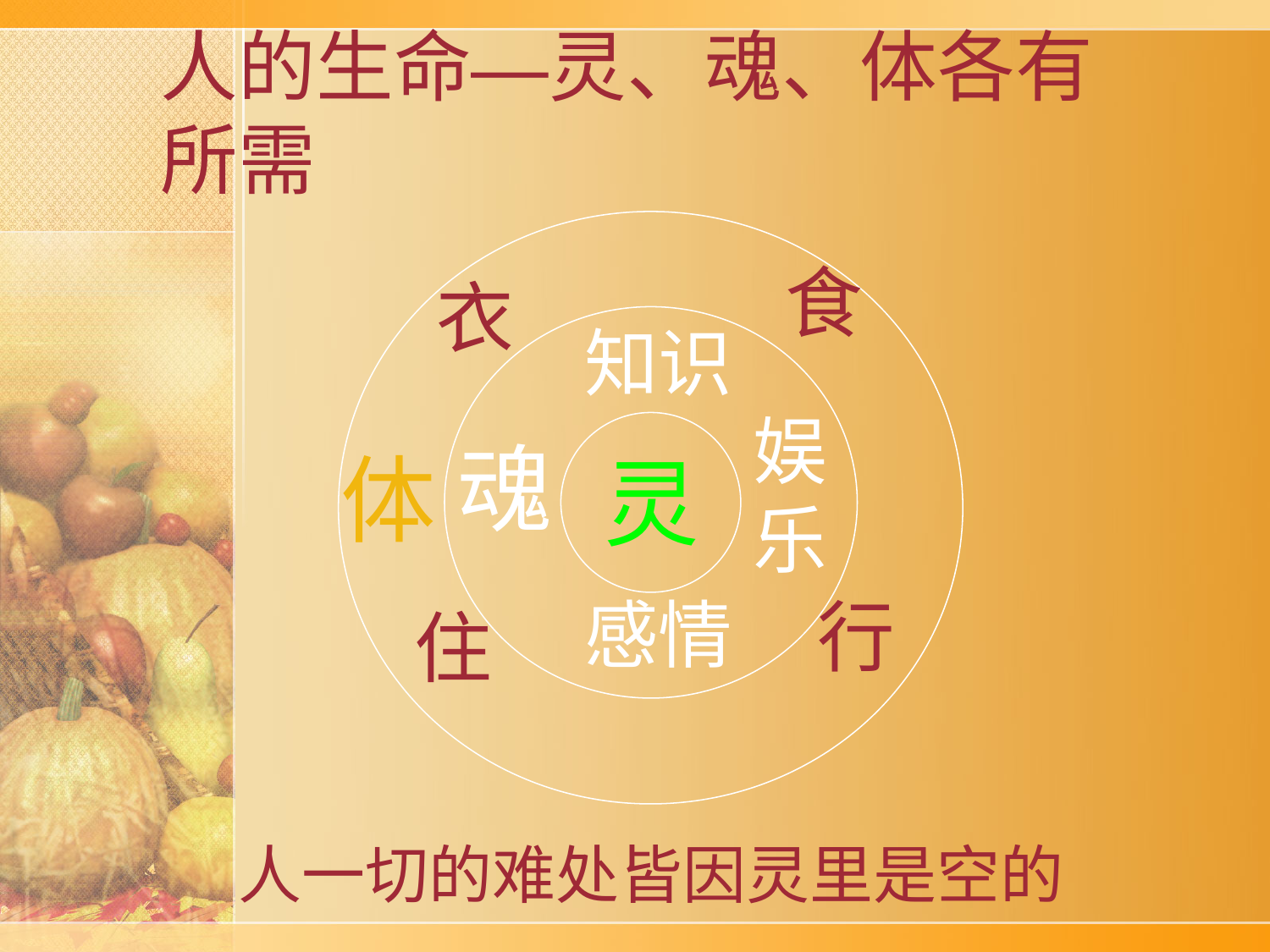

人的生命—灵、魂、体各有所需

体
食
衣
行
住

魂
知识
娱
乐
感情

灵
人一切的难处皆因灵里是空的